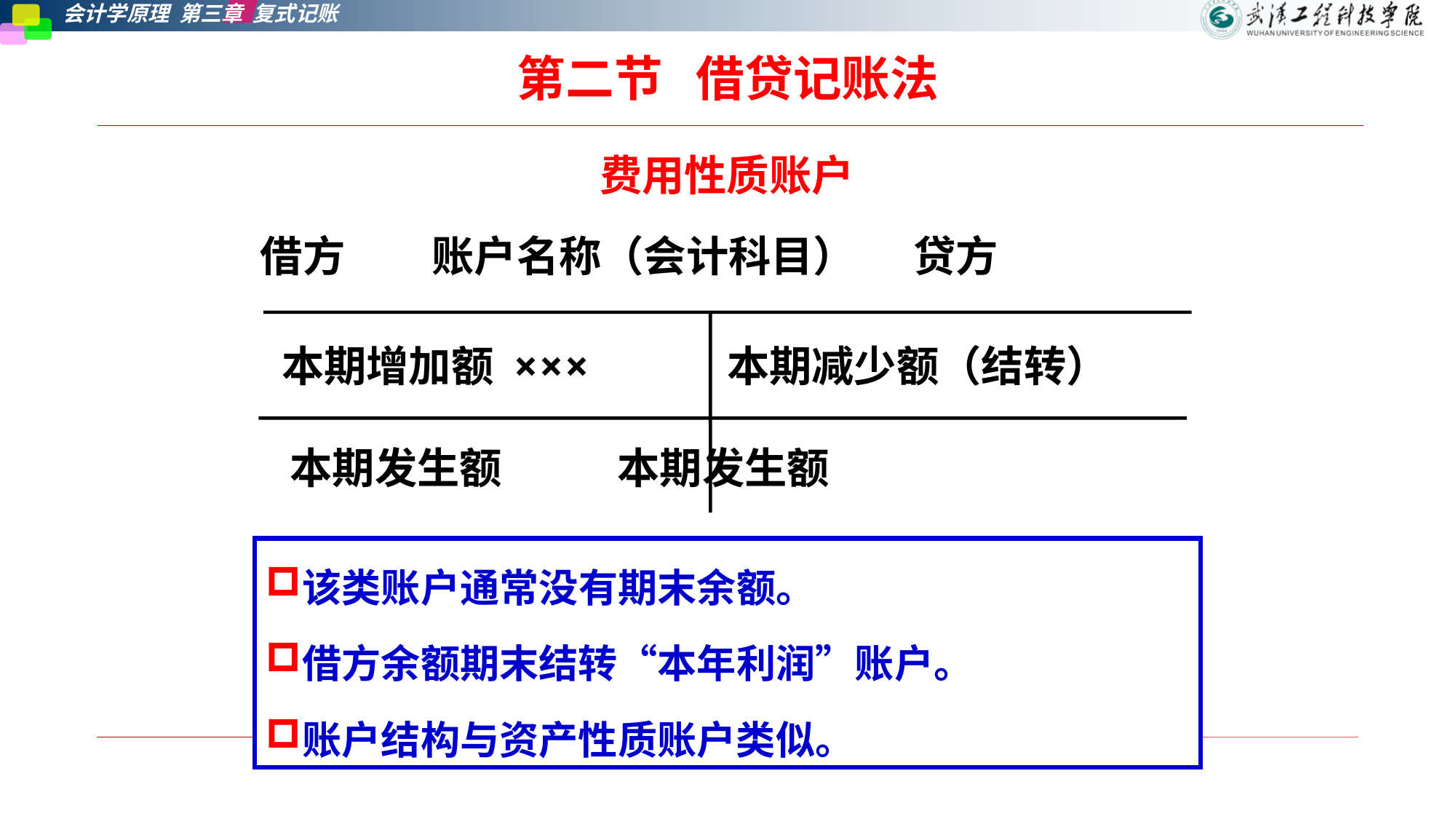

# 第二节   借贷记账法
费用性质账户

借方         账户名称（会计科目）      贷方

  本期增加额 ×××     本期减少额（结转）

  本期发生额            本期发生额

该类账户通常没有期末余额。
借方余额期末结转“本年利润”账户。
账户结构与资产性质账户类似。